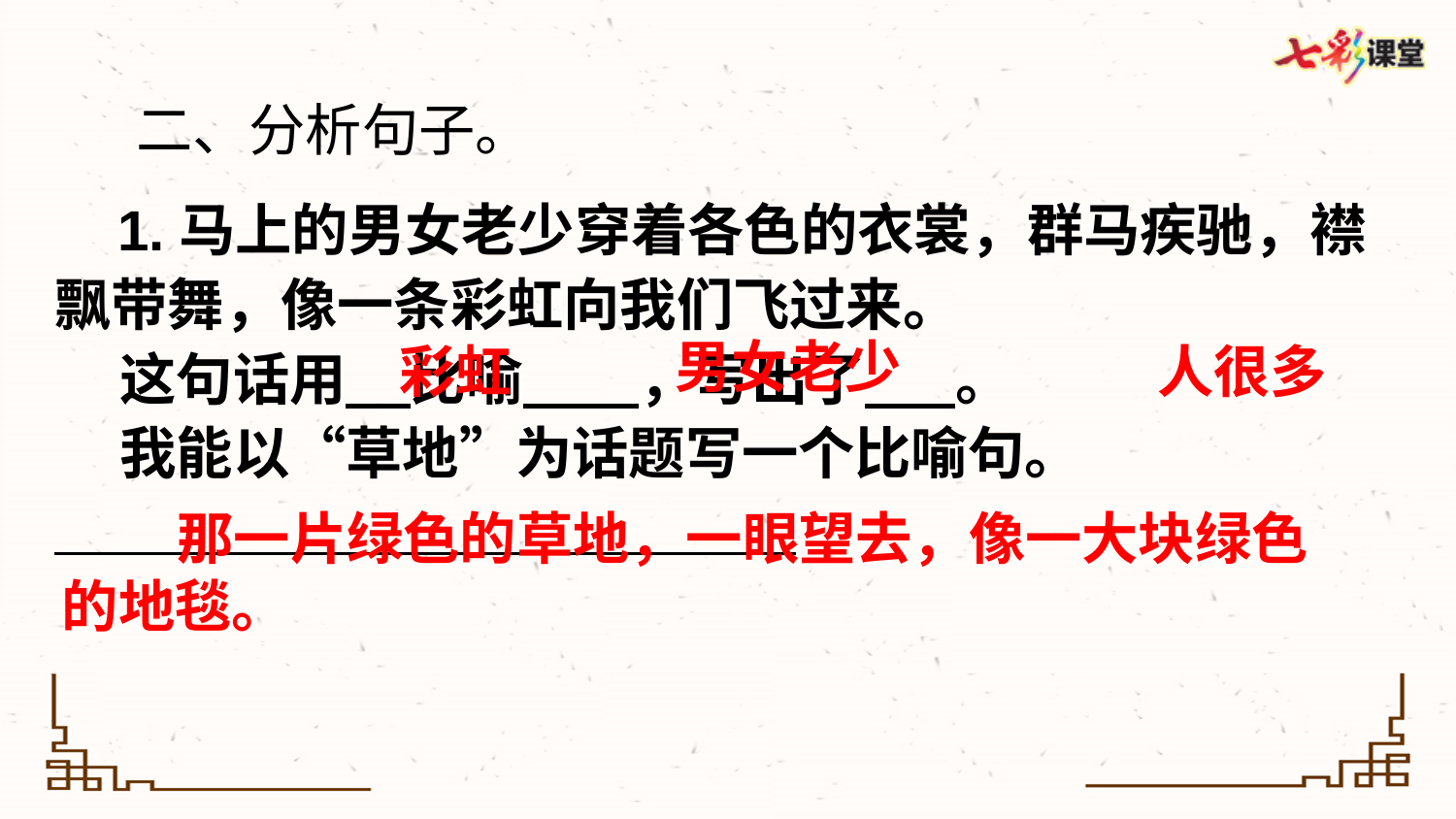

二、分析句子。
    1.马上的男女老少穿着各色的衣裳，群马疾驰，襟飘带舞，像一条彩虹向我们飞过来。
    这句话用     比喻         ，写出了       。
    我能以“草地”为话题写一个比喻句。

男女老少
彩虹
人很多
那一片绿色的草地，一眼望去，像一大块绿色的地毯。